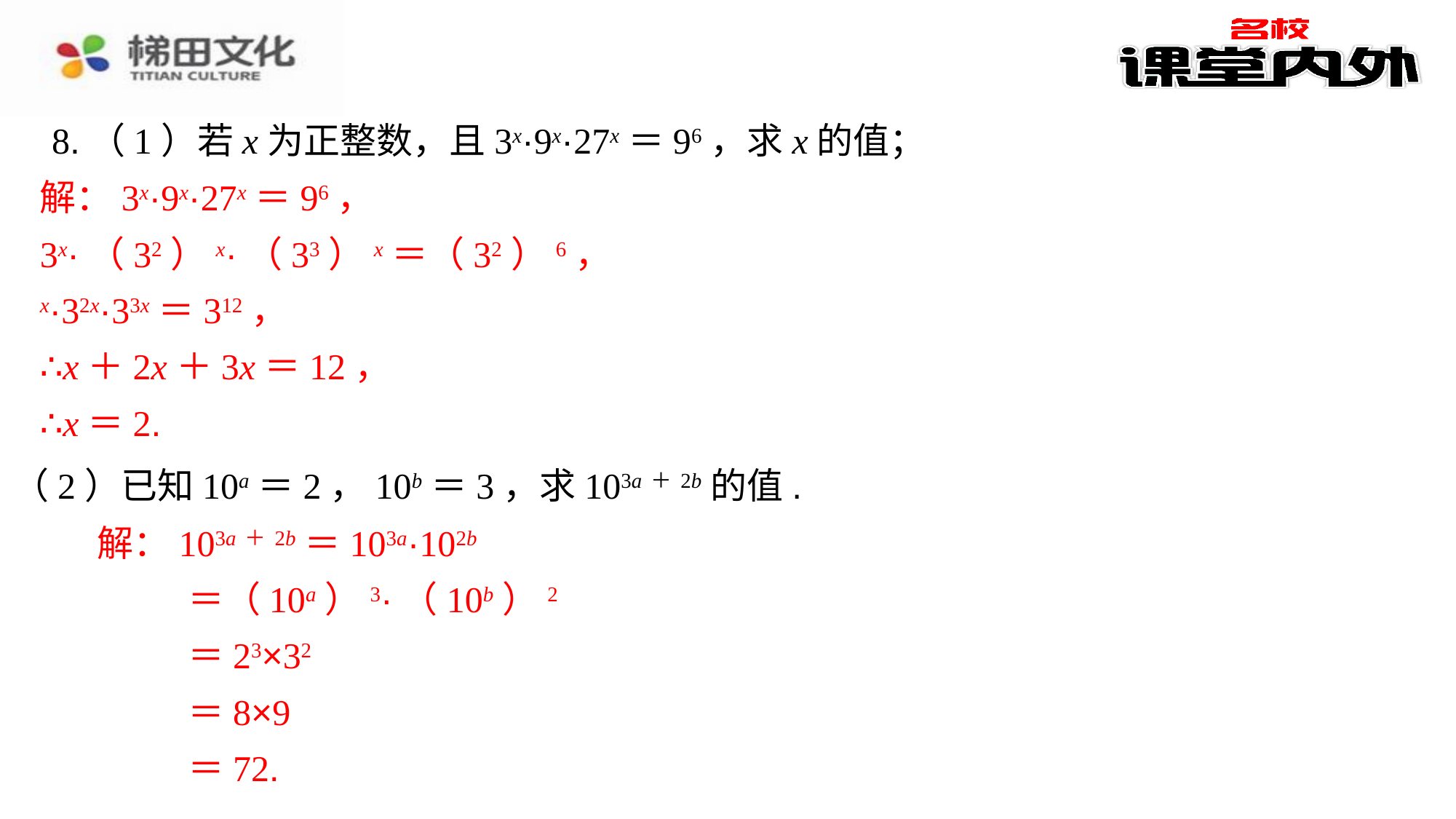

8.（1）若x为正整数，且3x·9x·27x＝96，求x的值；
解：3x·9x·27x＝96，
3x·（32）x·（33）x＝（32）6，
x·32x·33x＝312，
∴x＋2x＋3x＝12，
∴x＝2.
（2）已知10a＝2，10b＝3，求103a＋2b的值.
解：103a＋2b＝103a·102b
          ＝（10a）3·（10b）2
          ＝23×32
          ＝8×9
          ＝72.